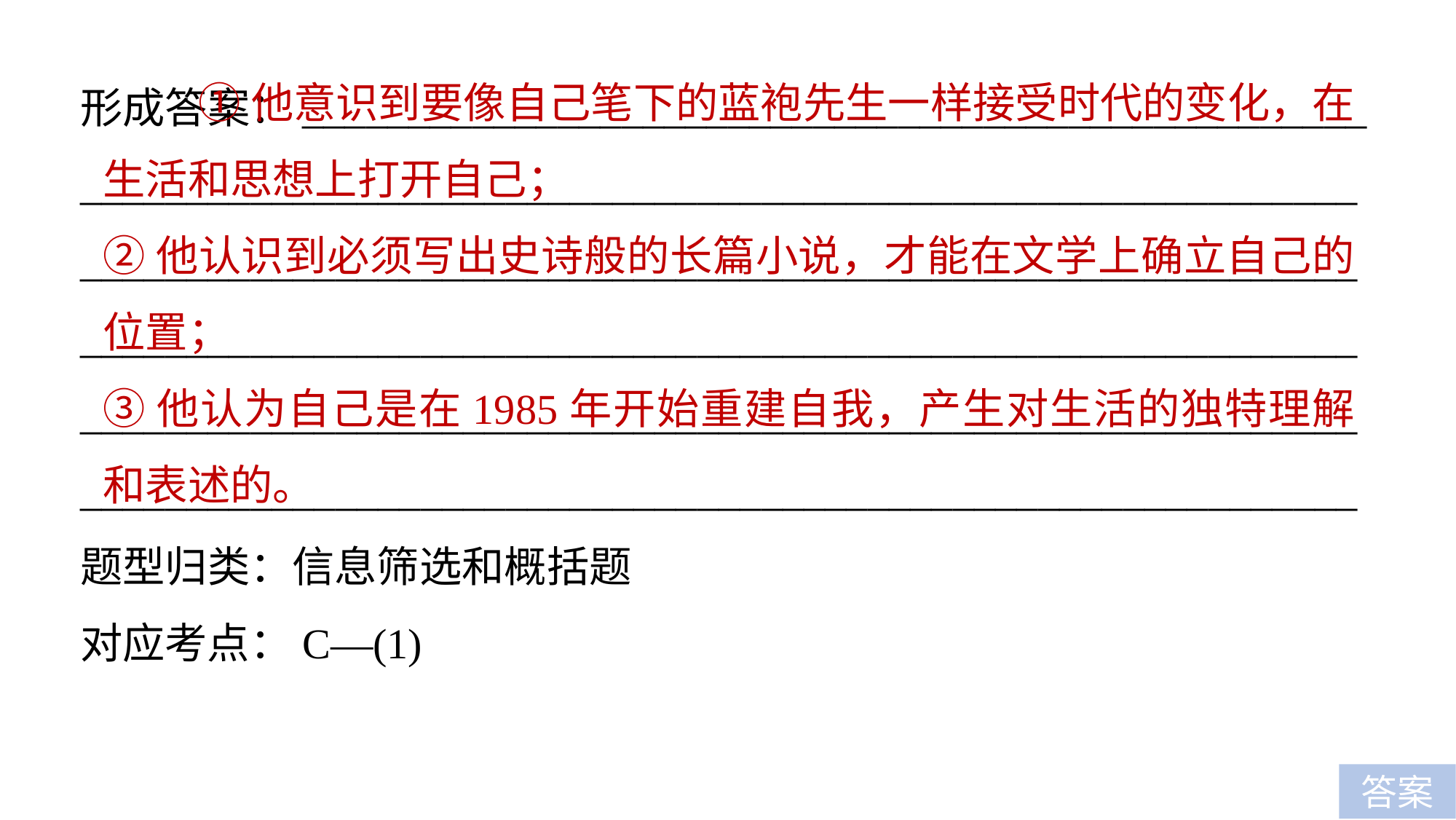

①他意识到要像自己笔下的蓝袍先生一样接受时代的变化，在生活和思想上打开自己；
②他认识到必须写出史诗般的长篇小说，才能在文学上确立自己的位置；
③他认为自己是在1985年开始重建自我，产生对生活的独特理解和表述的。
形成答案：__________________________________________________
____________________________________________________________________________________________________________________________________________________________________________________________________________________________________________________________________________________________________________
题型归类：信息筛选和概括题
对应考点：C—(1)
答案